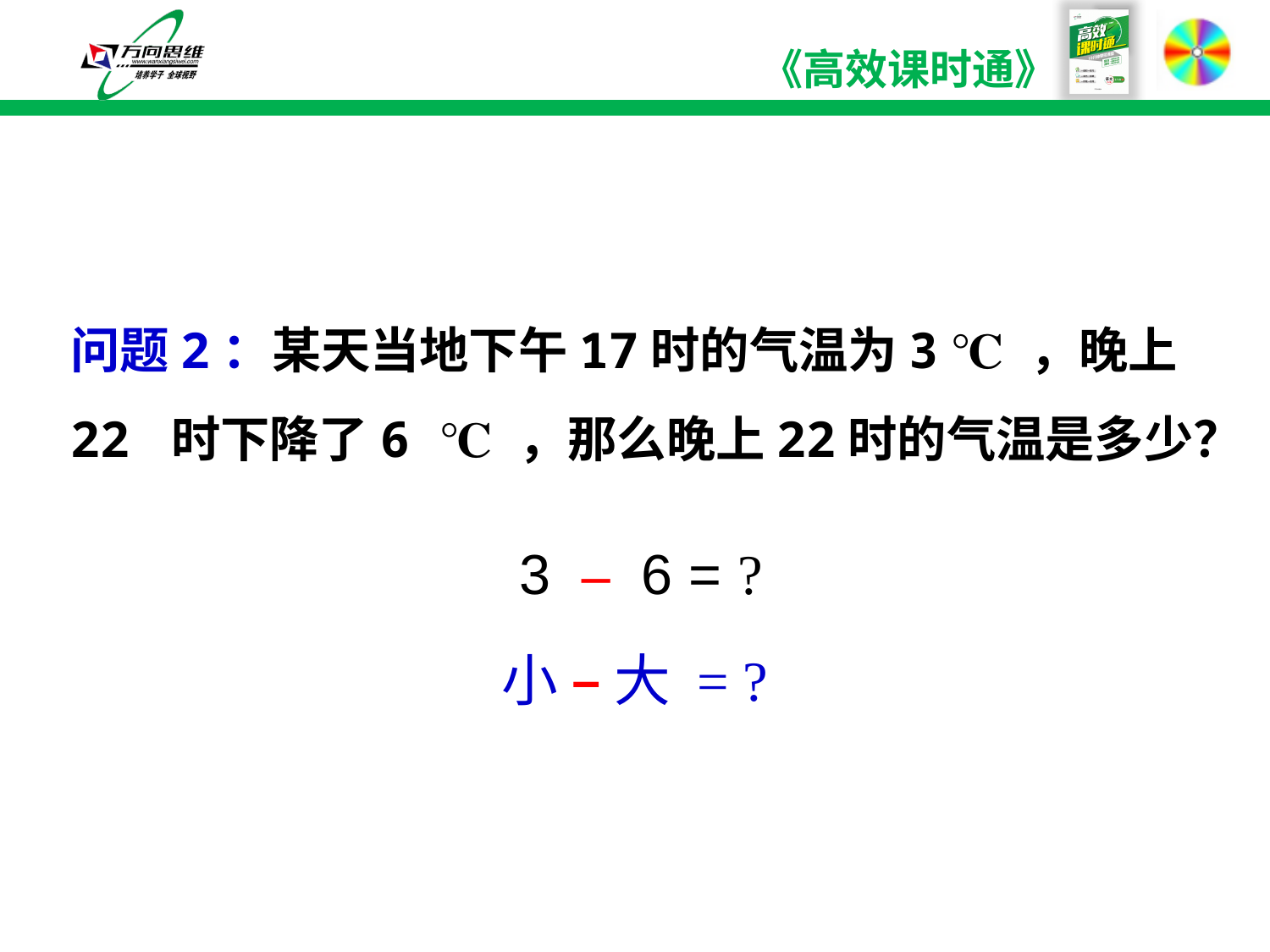

问题2：某天当地下午17时的气温为3 ℃ ，晚上22 时下降了6 ℃ ，那么晚上22时的气温是多少？
3  –  6 =
?
小 – 大 = ?